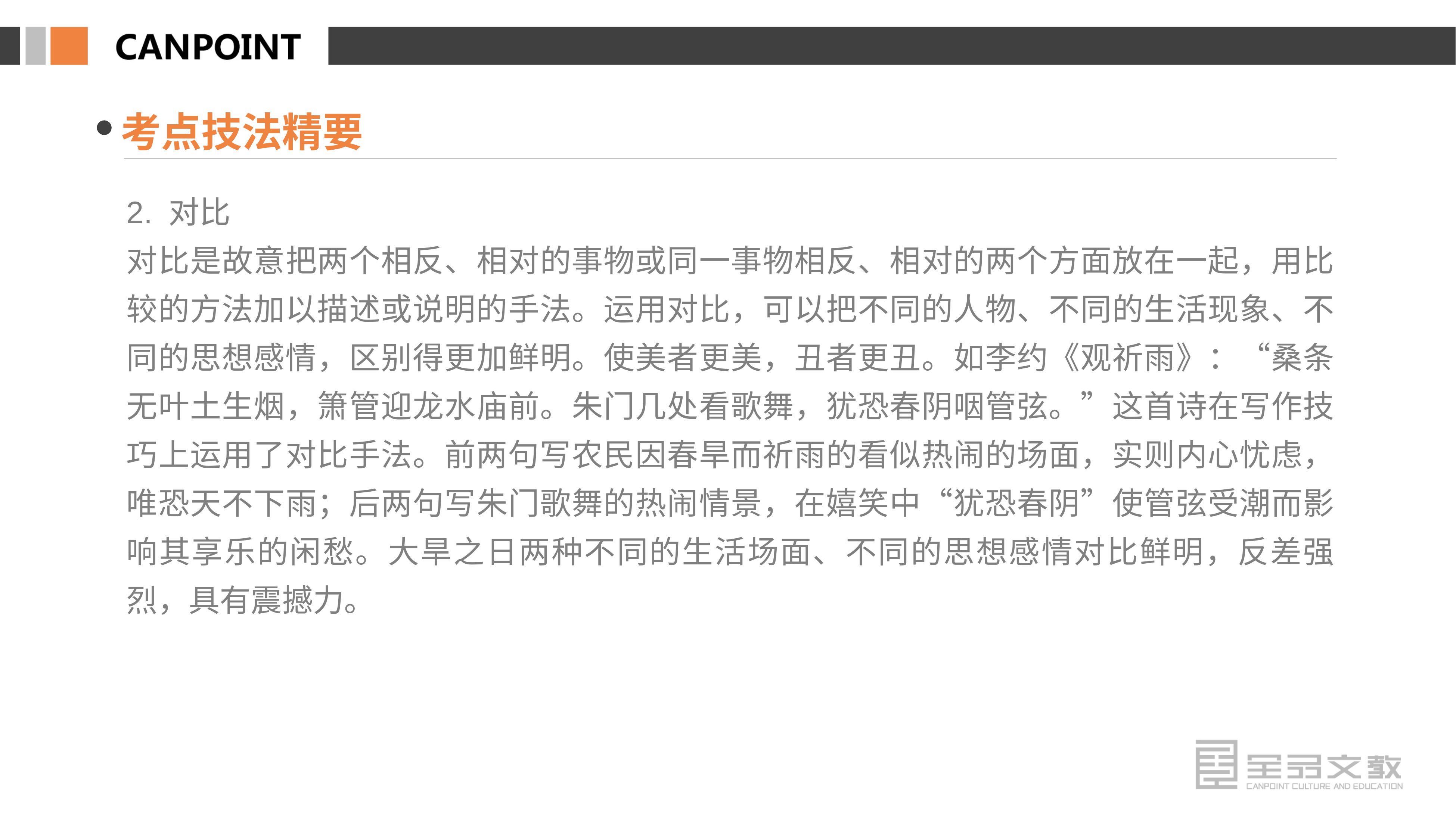

考点技法精要

2. 对比
对比是故意把两个相反、相对的事物或同一事物相反、相对的两个方面放在一起，用比较的方法加以描述或说明的手法。运用对比，可以把不同的人物、不同的生活现象、不同的思想感情，区别得更加鲜明。使美者更美，丑者更丑。如李约《观祈雨》：“桑条无叶土生烟，箫管迎龙水庙前。朱门几处看歌舞，犹恐春阴咽管弦。”这首诗在写作技巧上运用了对比手法。前两句写农民因春旱而祈雨的看似热闹的场面，实则内心忧虑，唯恐天不下雨；后两句写朱门歌舞的热闹情景，在嬉笑中“犹恐春阴”使管弦受潮而影响其享乐的闲愁。大旱之日两种不同的生活场面、不同的思想感情对比鲜明，反差强烈，具有震撼力。